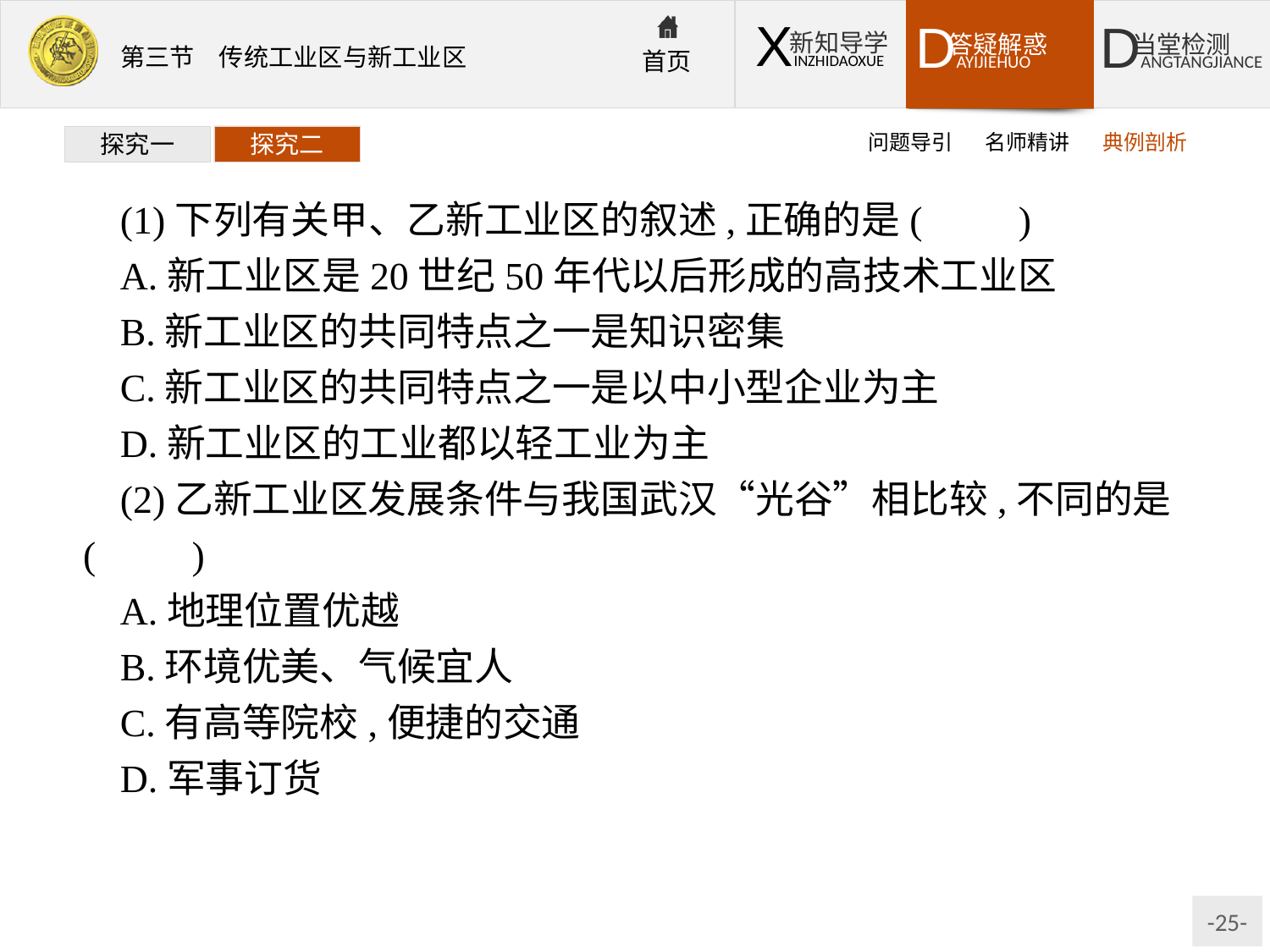

问题导引
名师精讲
典例剖析
探究一
探究二
(1)下列有关甲、乙新工业区的叙述,正确的是(　　)
A.新工业区是20世纪50年代以后形成的高技术工业区
B.新工业区的共同特点之一是知识密集
C.新工业区的共同特点之一是以中小型企业为主
D.新工业区的工业都以轻工业为主
(2)乙新工业区发展条件与我国武汉“光谷”相比较,不同的是(　　)
A.地理位置优越
B.环境优美、气候宜人
C.有高等院校,便捷的交通
D.军事订货